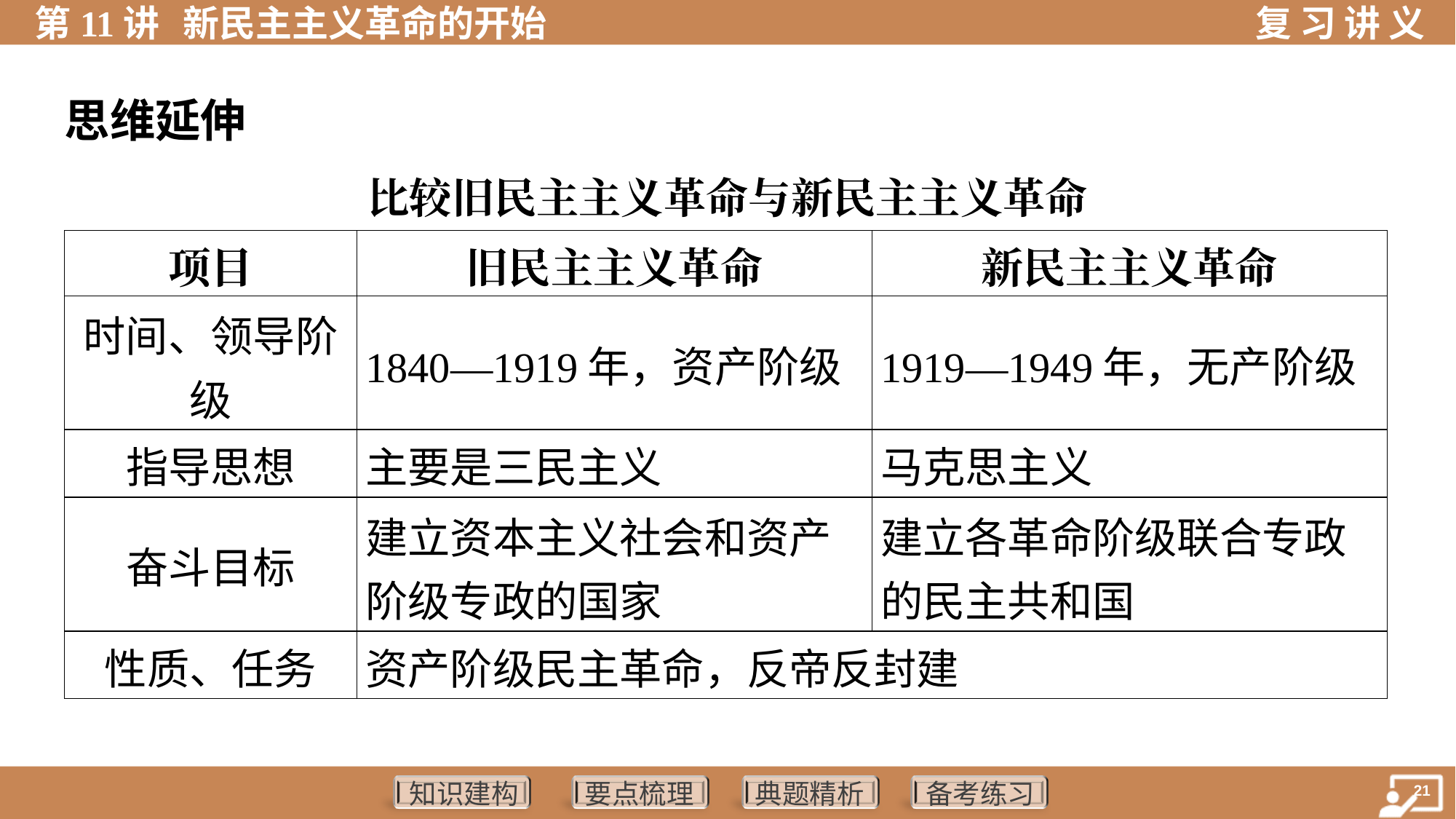

思维延伸
比较旧民主主义革命与新民主主义革命
| 项目 | 旧民主主义革命 | 新民主主义革命 |
| --- | --- | --- |
| 时间、领导阶 级 | 1840—1919年，资产阶级 | 1919—1949年，无产阶级 |
| 指导思想 | 主要是三民主义 | 马克思主义 |
| 奋斗目标 | 建立资本主义社会和资产 阶级专政的国家 | 建立各革命阶级联合专政 的民主共和国 |
| 性质、任务 | 资产阶级民主革命，反帝反封建 |  |